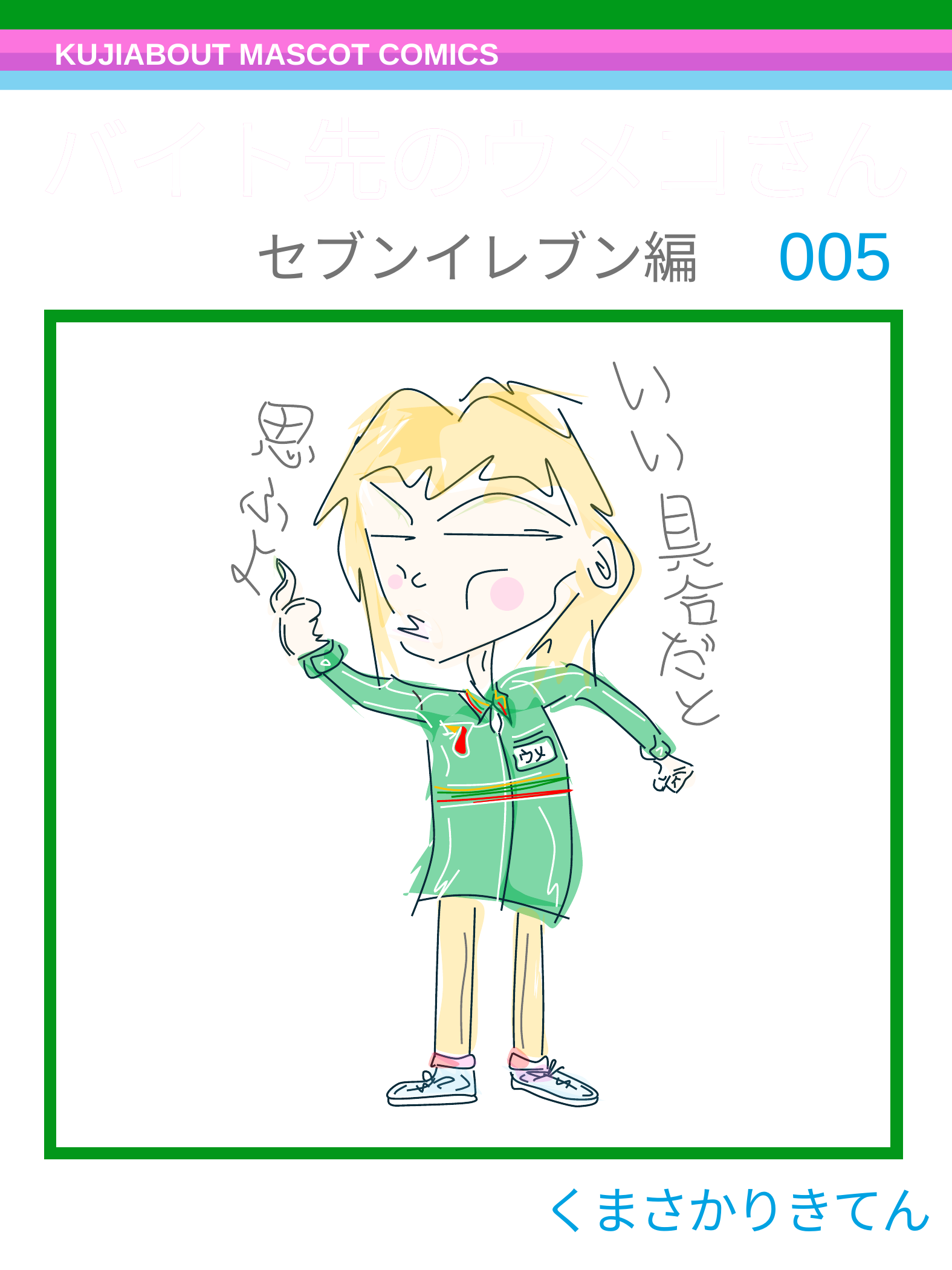

KUJIABOUT MASCOT COMICS

バイト先のウメコさん
バイト先のウメコさん
005
セブンイレブン編

くまさかりきてん